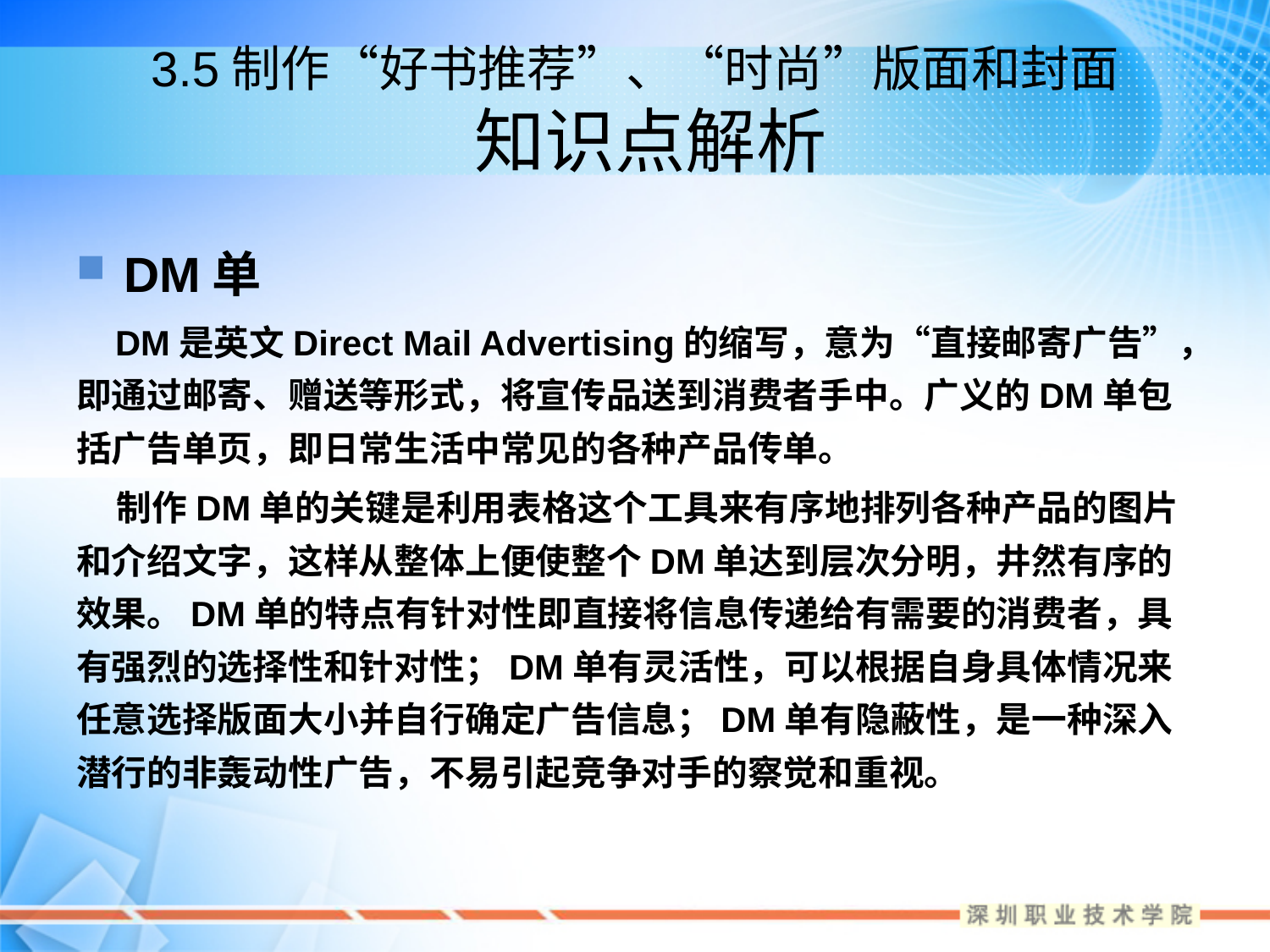

# 3.5制作“好书推荐”、“时尚”版面和封面 知识点解析
DM单
    DM是英文Direct Mail Advertising的缩写，意为“直接邮寄广告”，即通过邮寄、赠送等形式，将宣传品送到消费者手中。广义的DM单包括广告单页，即日常生活中常见的各种产品传单。
    制作DM单的关键是利用表格这个工具来有序地排列各种产品的图片和介绍文字，这样从整体上便使整个DM单达到层次分明，井然有序的效果。DM单的特点有针对性即直接将信息传递给有需要的消费者，具有强烈的选择性和针对性；DM单有灵活性，可以根据自身具体情况来任意选择版面大小并自行确定广告信息；DM单有隐蔽性，是一种深入潜行的非轰动性广告，不易引起竞争对手的察觉和重视。